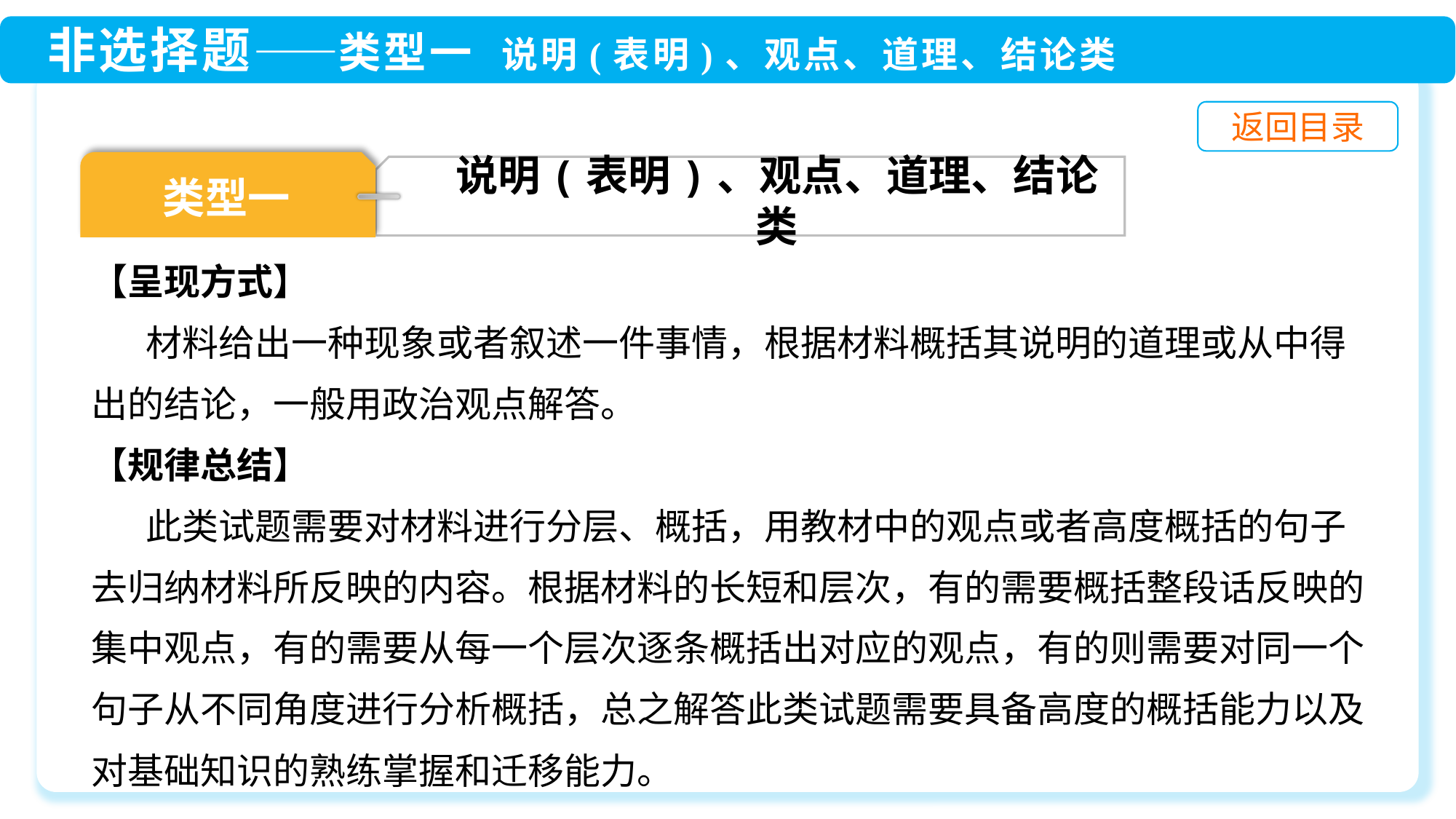

类型一
说明(表明)、观点、道理、结论类

【呈现方式】
材料给出一种现象或者叙述一件事情，根据材料概括其说明的道理或从中得出的结论，一般用政治观点解答。
【规律总结】
此类试题需要对材料进行分层、概括，用教材中的观点或者高度概括的句子去归纳材料所反映的内容。根据材料的长短和层次，有的需要概括整段话反映的集中观点，有的需要从每一个层次逐条概括出对应的观点，有的则需要对同一个句子从不同角度进行分析概括，总之解答此类试题需要具备高度的概括能力以及对基础知识的熟练掌握和迁移能力。